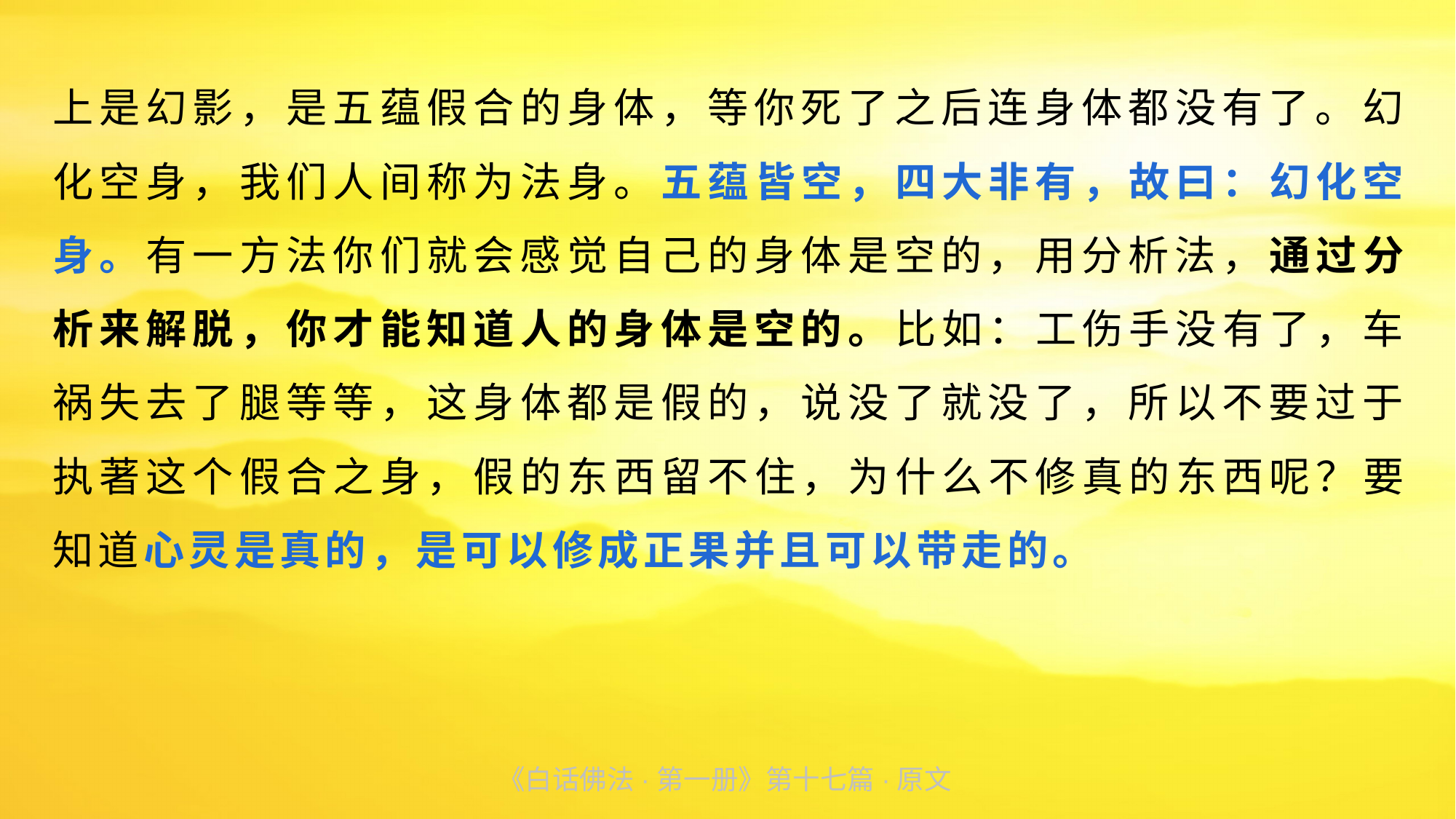

上是幻影，是五蕴假合的身体，等你死了之后连身体都没有了。幻化空身，我们人间称为法身。五蕴皆空，四大非有，故曰：幻化空身。有一方法你们就会感觉自己的身体是空的，用分析法，通过分析来解脱，你才能知道人的身体是空的。比如：工伤手没有了，车祸失去了腿等等，这身体都是假的，说没了就没了，所以不要过于执著这个假合之身，假的东西留不住，为什么不修真的东西呢？要知道心灵是真的，是可以修成正果并且可以带走的。
《白话佛法·第一册》第十七篇·原文